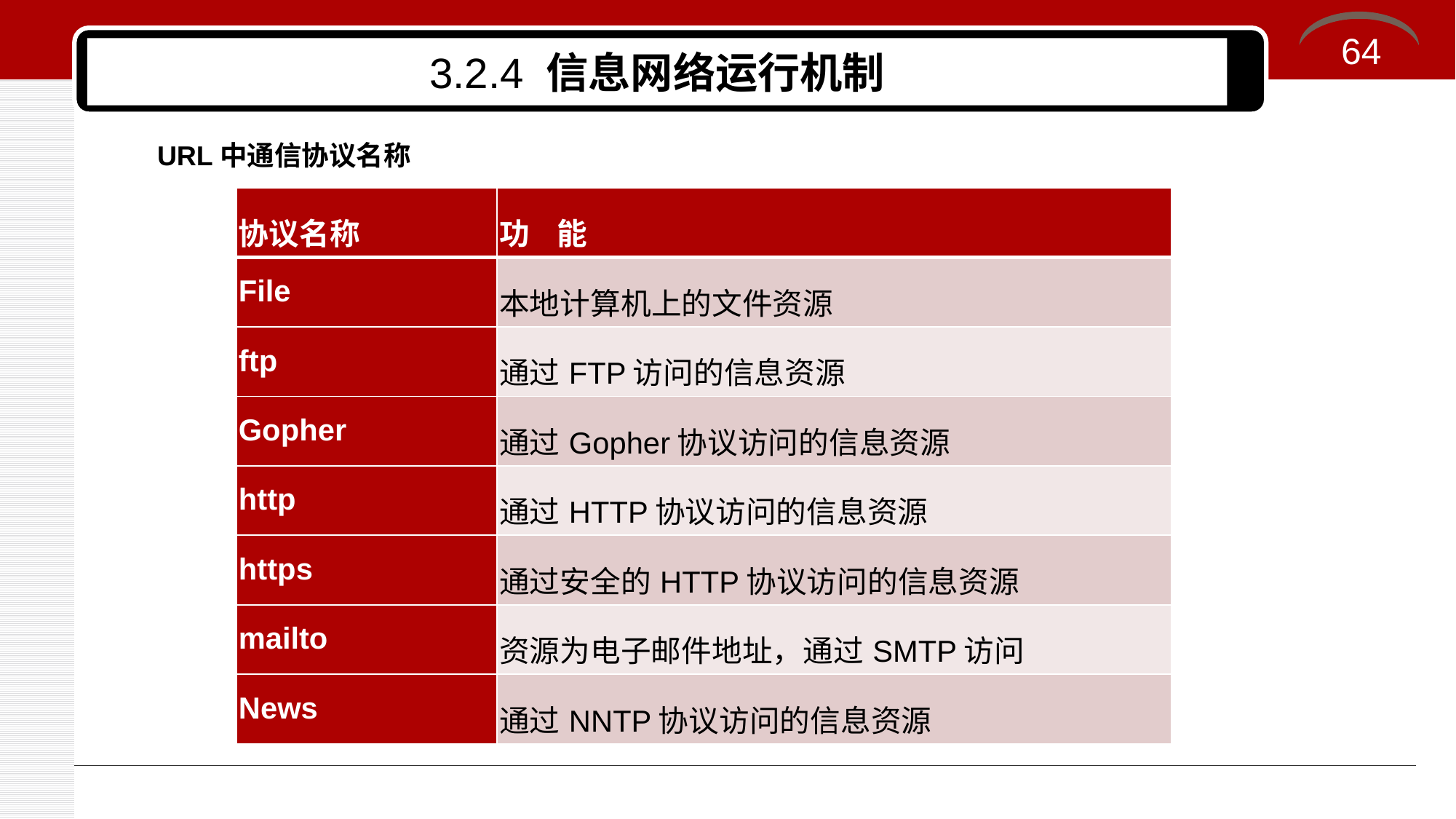

64
# 3.2.4 信息网络运行机制
URL中通信协议名称
| 协议名称 | 功 能 |
| --- | --- |
| File | 本地计算机上的文件资源 |
| ftp | 通过FTP访问的信息资源 |
| Gopher | 通过Gopher协议访问的信息资源 |
| http | 通过HTTP协议访问的信息资源 |
| https | 通过安全的HTTP协议访问的信息资源 |
| mailto | 资源为电子邮件地址，通过SMTP访问 |
| News | 通过NNTP协议访问的信息资源 |